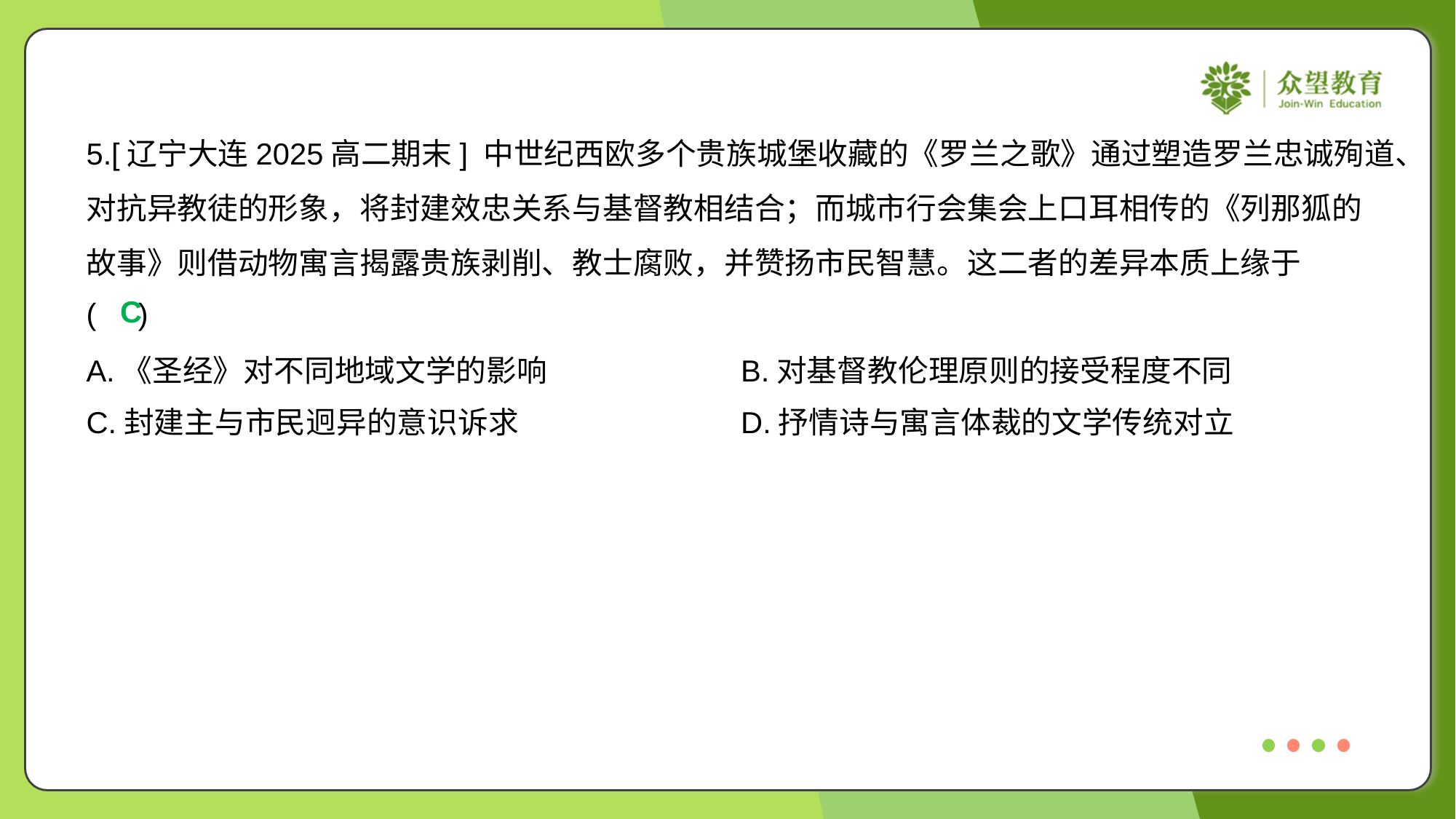

5.[辽宁大连2025高二期末] 中世纪西欧多个贵族城堡收藏的《罗兰之歌》通过塑造罗兰忠诚殉道、
对抗异教徒的形象，将封建效忠关系与基督教相结合；而城市行会集会上口耳相传的《列那狐的
故事》则借动物寓言揭露贵族剥削、教士腐败，并赞扬市民智慧。这二者的差异本质上缘于
(     )
C
A.《圣经》对不同地域文学的影响	B.对基督教伦理原则的接受程度不同
C.封建主与市民迥异的意识诉求	D.抒情诗与寓言体裁的文学传统对立